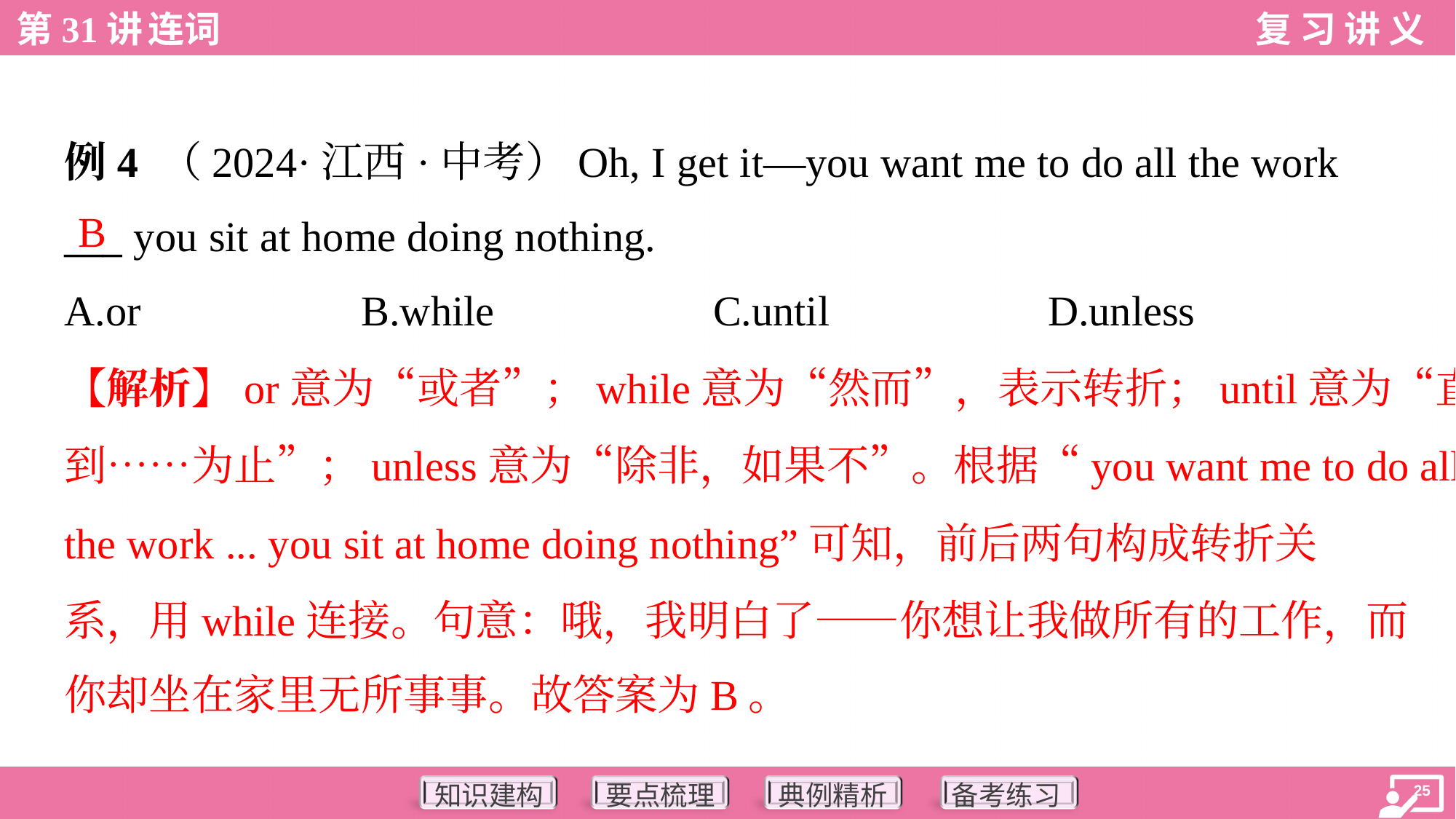

例4 （2024·江西·中考）Oh, I get it—you want me to do all the work
___ you sit at home doing nothing.
B
A.or	B.while	C.until	D.unless
【解析】or意为“或者”；while意为“然而”，表示转折；until意为“直
到……为止”；unless意为“除非，如果不”。根据“you want me to do all
the work ... you sit at home doing nothing”可知，前后两句构成转折关
系，用while连接。句意：哦，我明白了——你想让我做所有的工作，而
你却坐在家里无所事事。故答案为B。